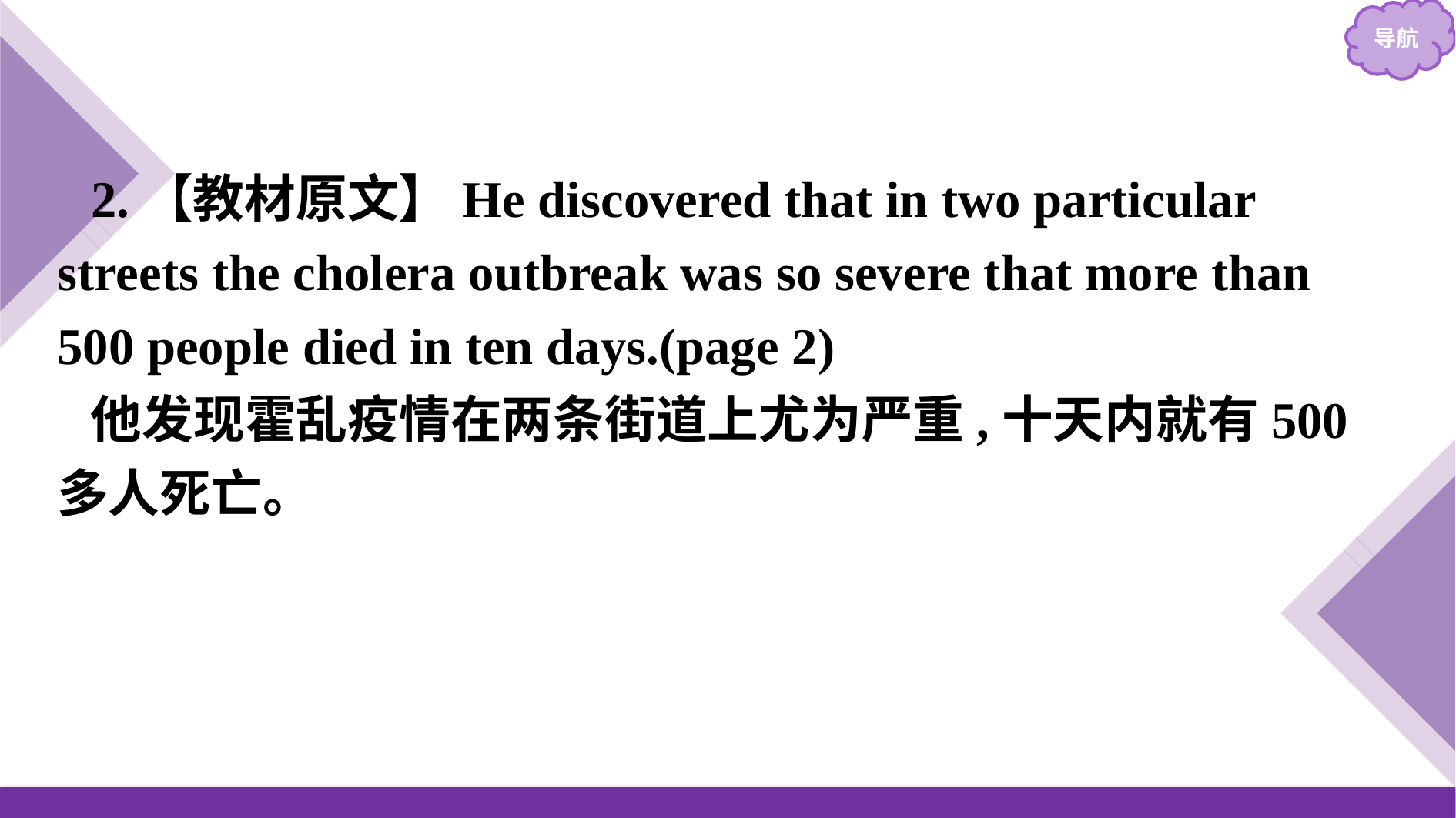

2.【教材原文】He discovered that in two particular streets the cholera outbreak was so severe that more than 500 people died in ten days.(page 2)
他发现霍乱疫情在两条街道上尤为严重,十天内就有500多人死亡。